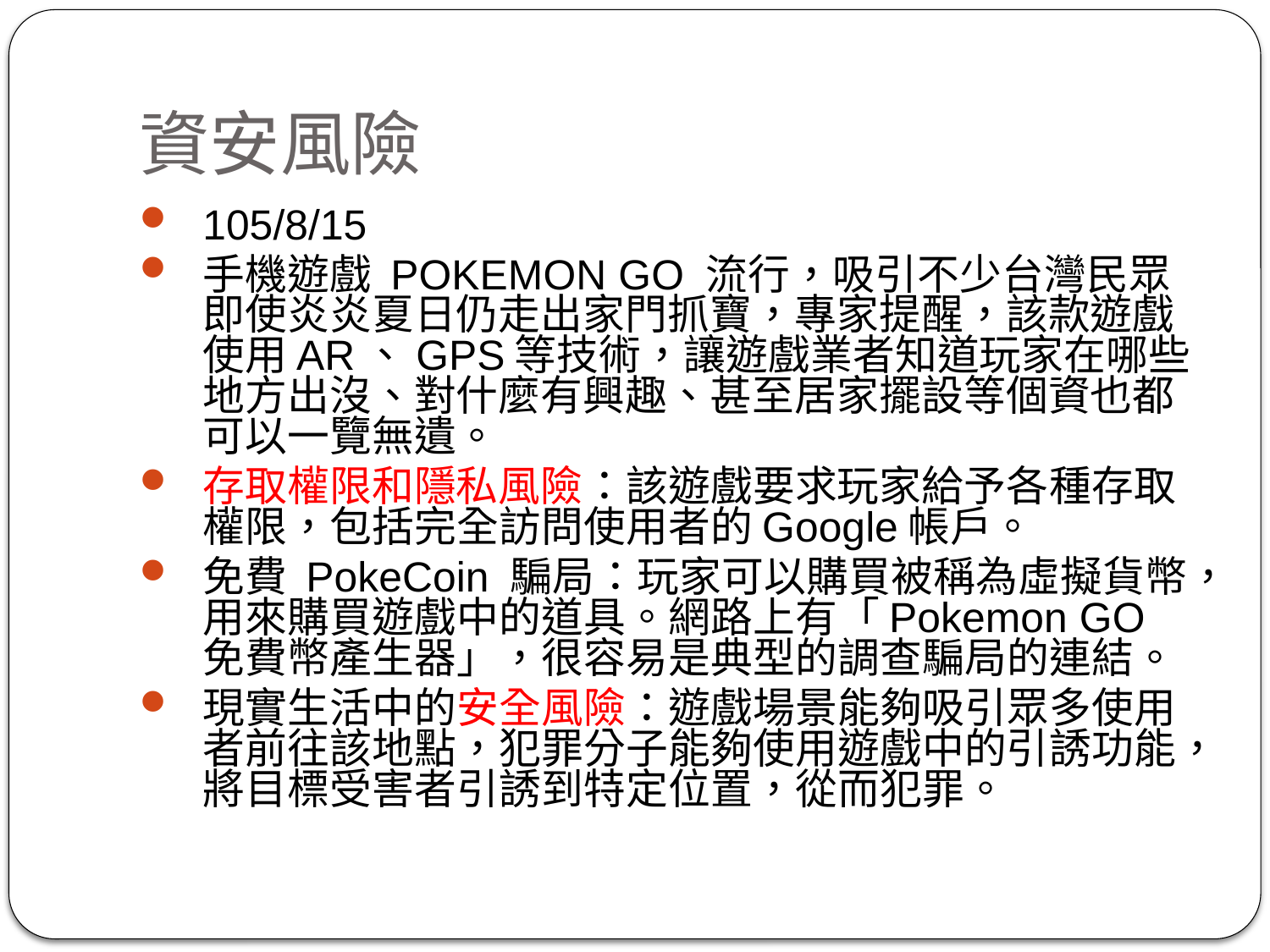

# 資安風險
105/8/15
手機遊戲 POKEMON GO 流行，吸引不少台灣民眾即使炎炎夏日仍走出家門抓寶，專家提醒，該款遊戲使用AR、GPS等技術，讓遊戲業者知道玩家在哪些地方出沒、對什麼有興趣、甚至居家擺設等個資也都可以一覽無遺。
存取權限和隱私風險：該遊戲要求玩家給予各種存取權限，包括完全訪問使用者的Google帳戶。
免費 PokeCoin 騙局：玩家可以購買被稱為虛擬貨幣，用來購買遊戲中的道具。網路上有「Pokemon GO 免費幣產生器」，很容易是典型的調查騙局的連結。
現實生活中的安全風險：遊戲場景能夠吸引眾多使用者前往該地點，犯罪分子能夠使用遊戲中的引誘功能，將目標受害者引誘到特定位置，從而犯罪。